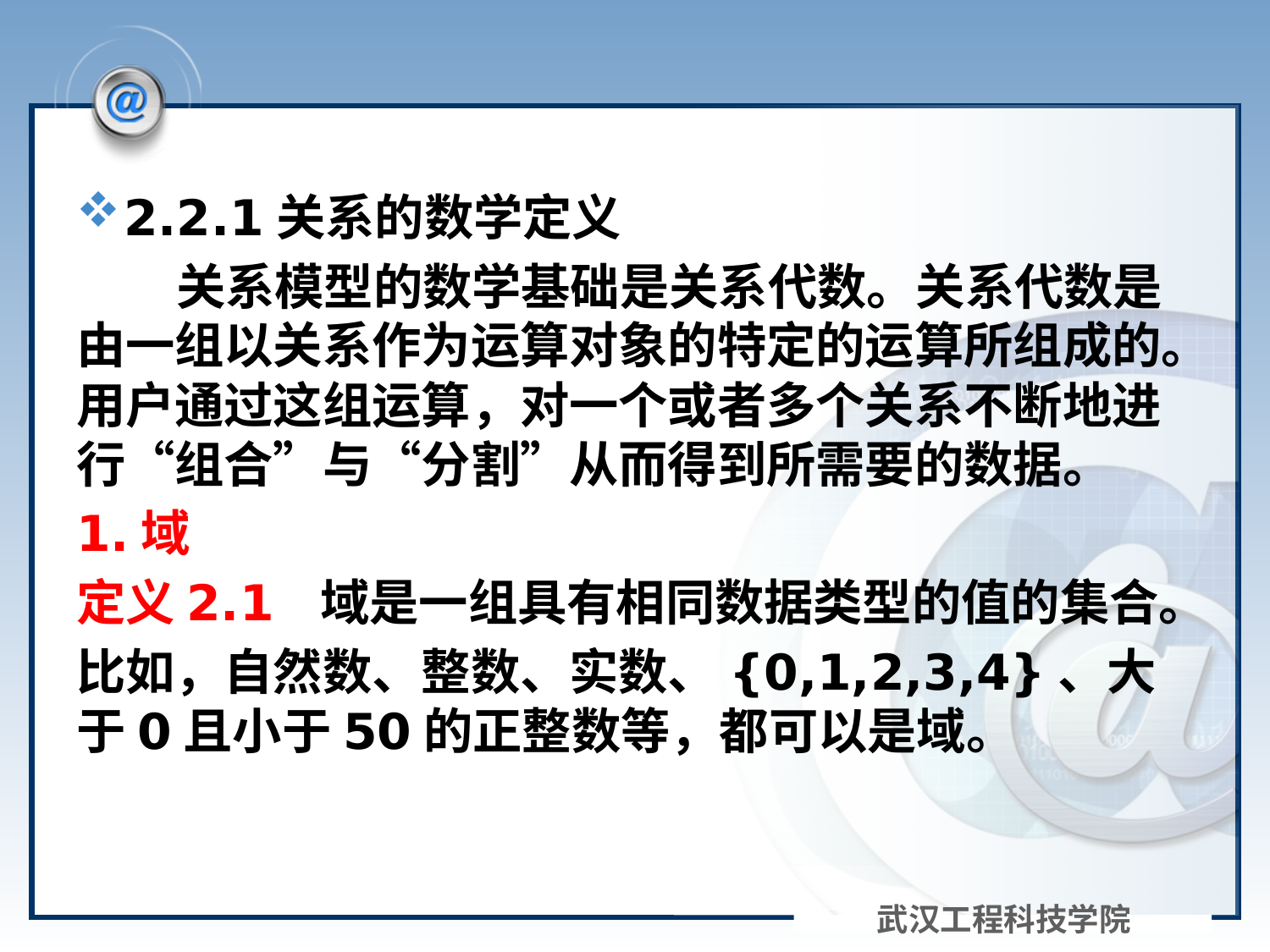

#
2.2.1关系的数学定义
关系模型的数学基础是关系代数。关系代数是由一组以关系作为运算对象的特定的运算所组成的。用户通过这组运算，对一个或者多个关系不断地进行“组合”与“分割”从而得到所需要的数据。
1.域
定义2.1  域是一组具有相同数据类型的值的集合。
比如，自然数、整数、实数、{0,1,2,3,4}、大于0且小于50的正整数等，都可以是域。

武汉工程科技学院